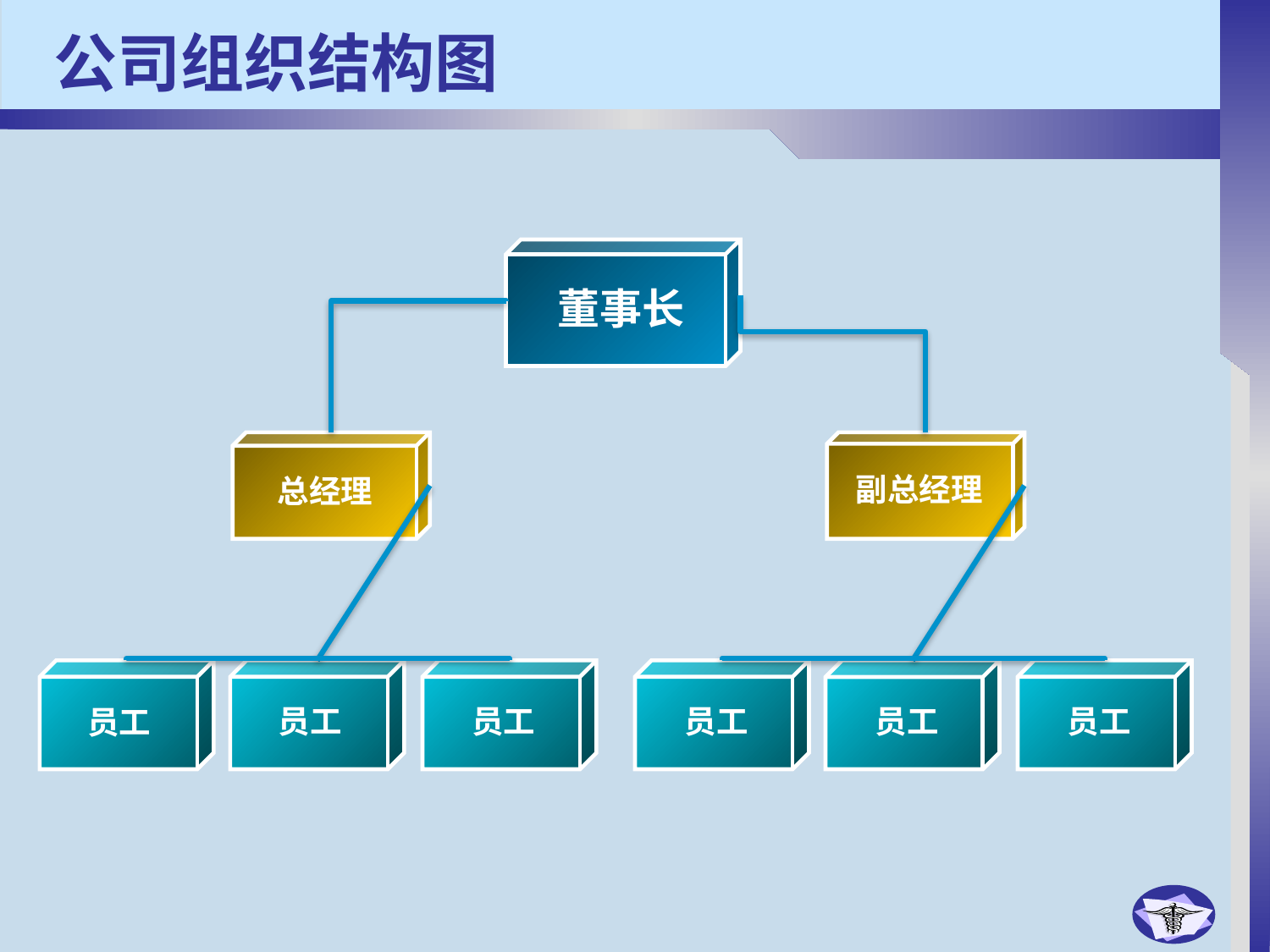

# 公司组织结构图

董事长

副总经理
总经理

员工
员工
员工
员工
员工
员工